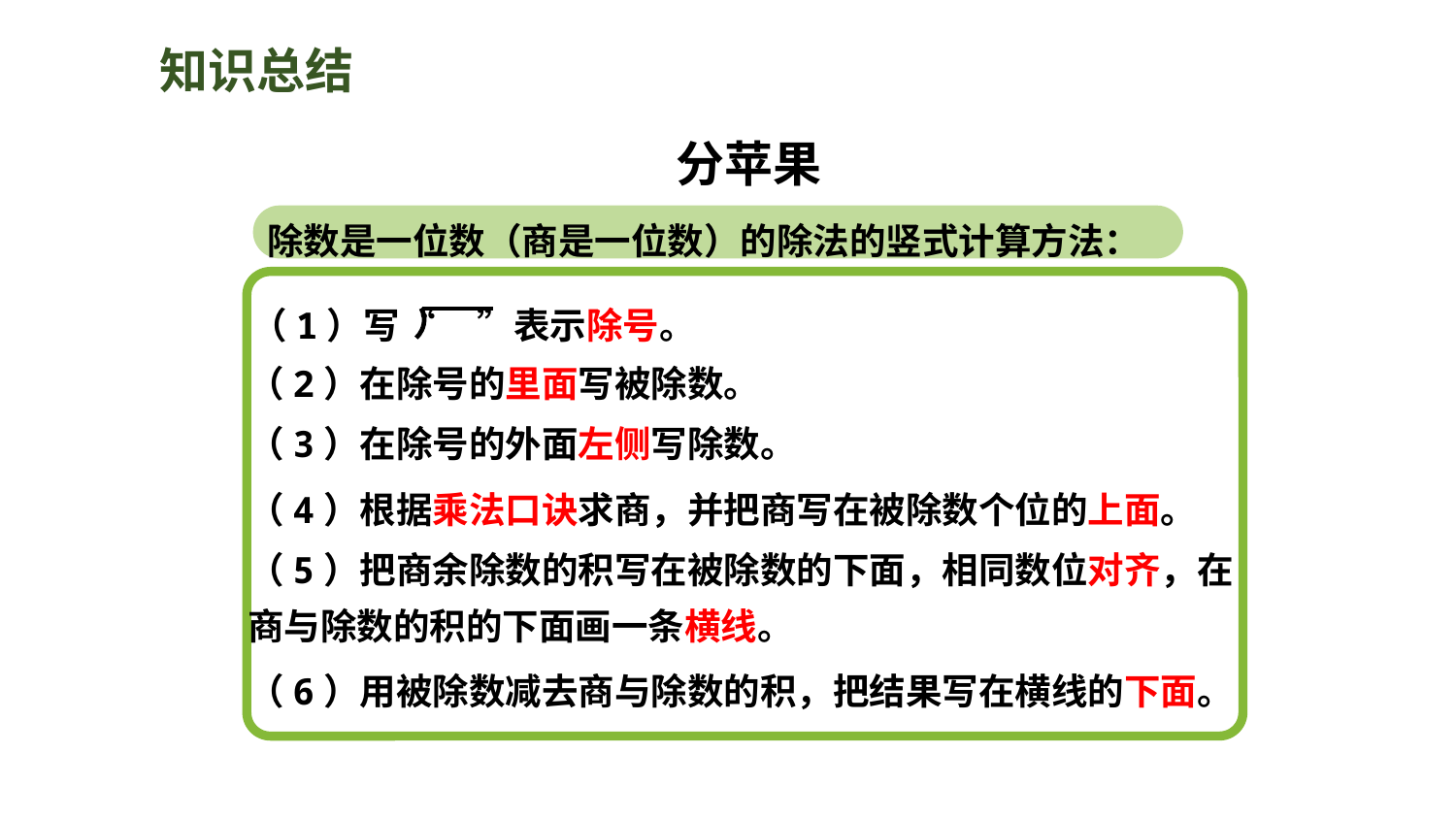

知识总结
分苹果
除数是一位数（商是一位数）的除法的竖式计算方法：

（1）写“     ”表示除号。

（2）在除号的里面写被除数。
（3）在除号的外面左侧写除数。
（4）根据乘法口诀求商，并把商写在被除数个位的上面。
（5）把商余除数的积写在被除数的下面，相同数位对齐，在商与除数的积的下面画一条横线。
（6）用被除数减去商与除数的积，把结果写在横线的下面。